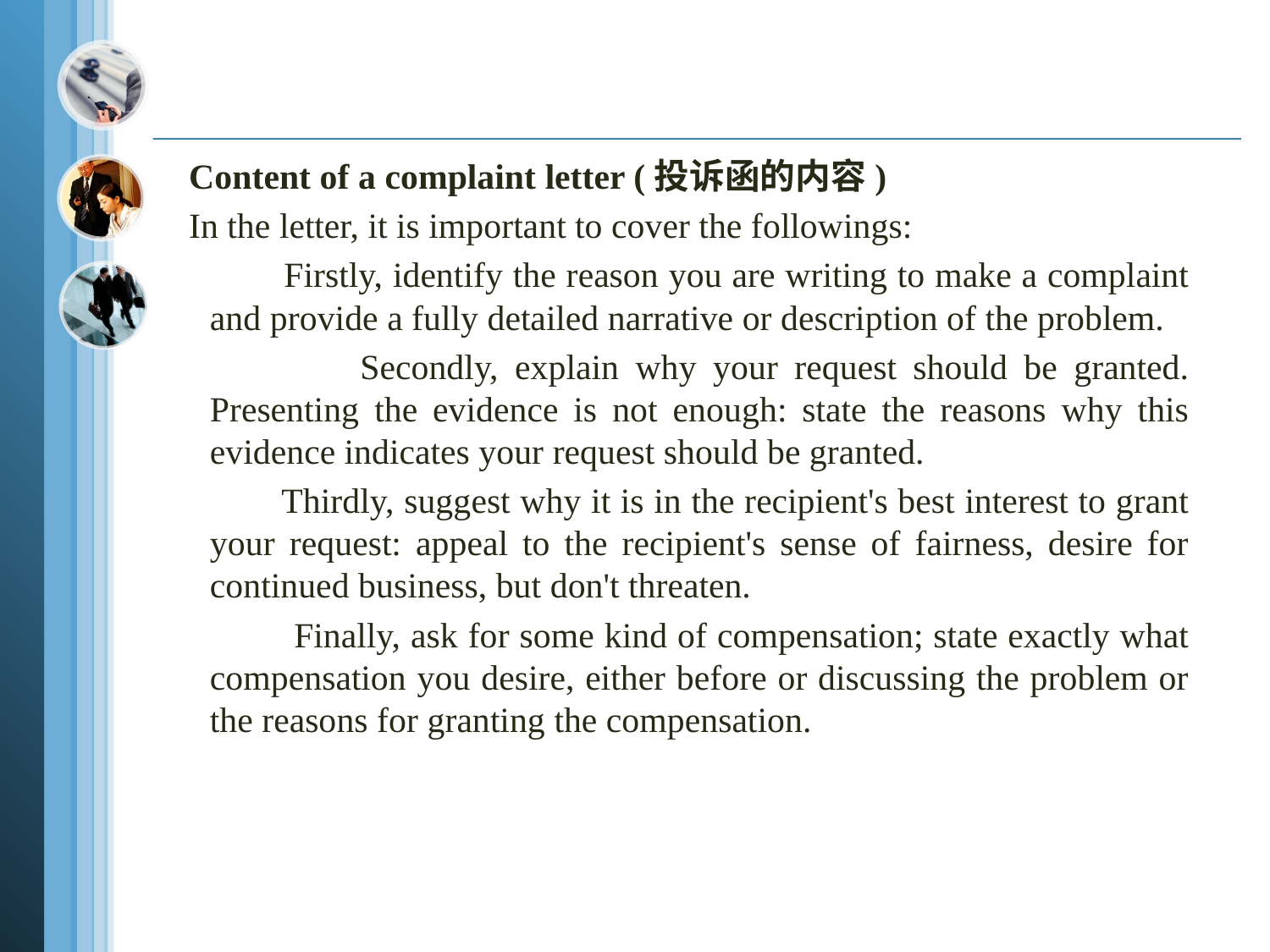

Content of a complaint letter (投诉函的内容)
   In the letter, it is important to cover the followings:
            Firstly, identify the reason you are writing to make a complaint and provide a fully detailed narrative or description of the problem.
            Secondly, explain why your request should be granted. Presenting the evidence is not enough: state the reasons why this evidence indicates your request should be granted.
            Thirdly, suggest why it is in the recipient's best interest to grant your request: appeal to the recipient's sense of fairness, desire for continued business, but don't threaten.
             Finally, ask for some kind of compensation; state exactly what compensation you desire, either before or discussing the problem or the reasons for granting the compensation.